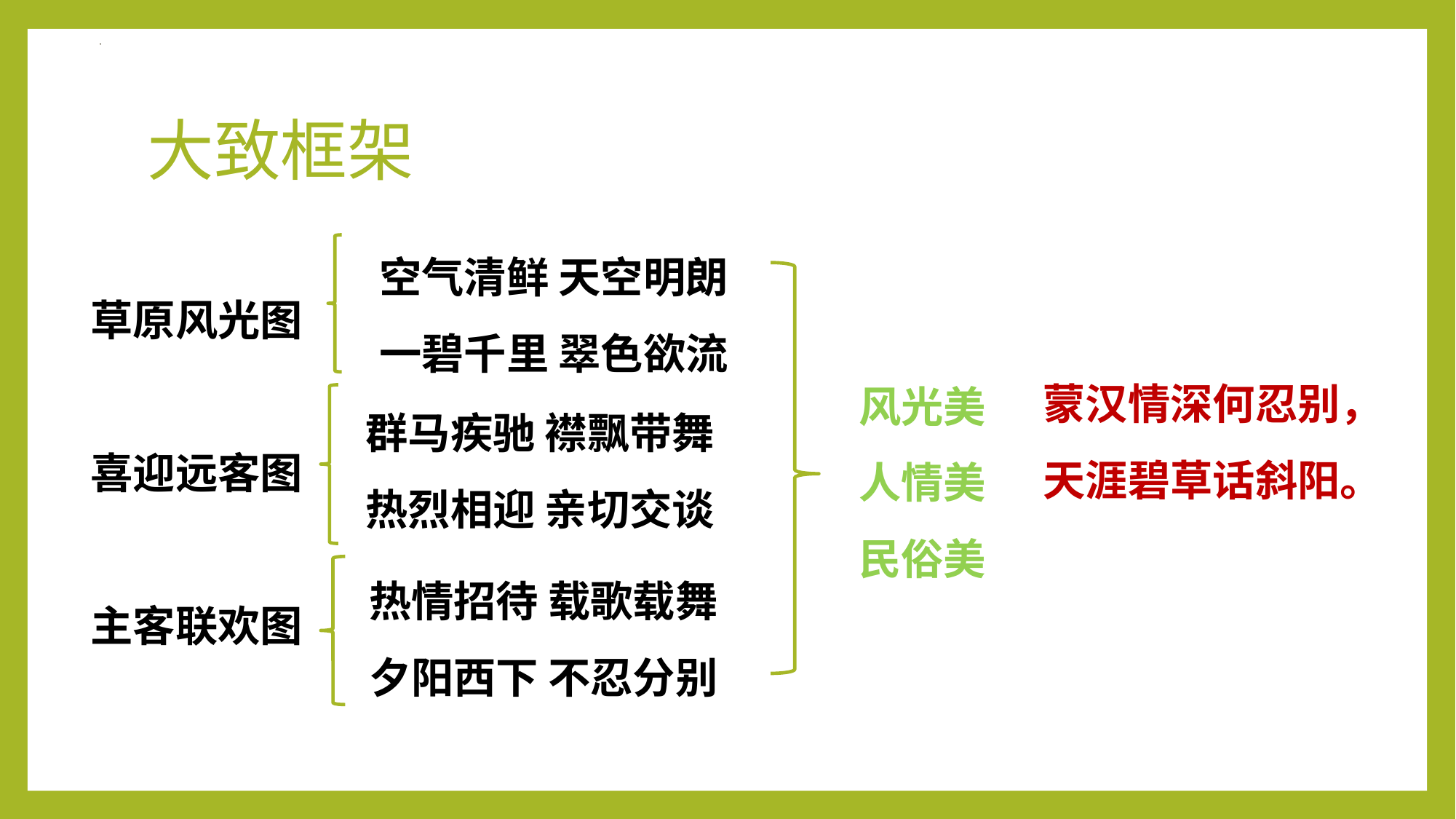

# 大致框架
空气清鲜 天空明朗
一碧千里 翠色欲流

草原风光图

喜迎远客图

主客联欢图

蒙汉情深何忍别，
天涯碧草话斜阳。
风光美
人情美
民俗美
群马疾驰 襟飘带舞
热烈相迎 亲切交谈

热情招待 载歌载舞
夕阳西下 不忍分别